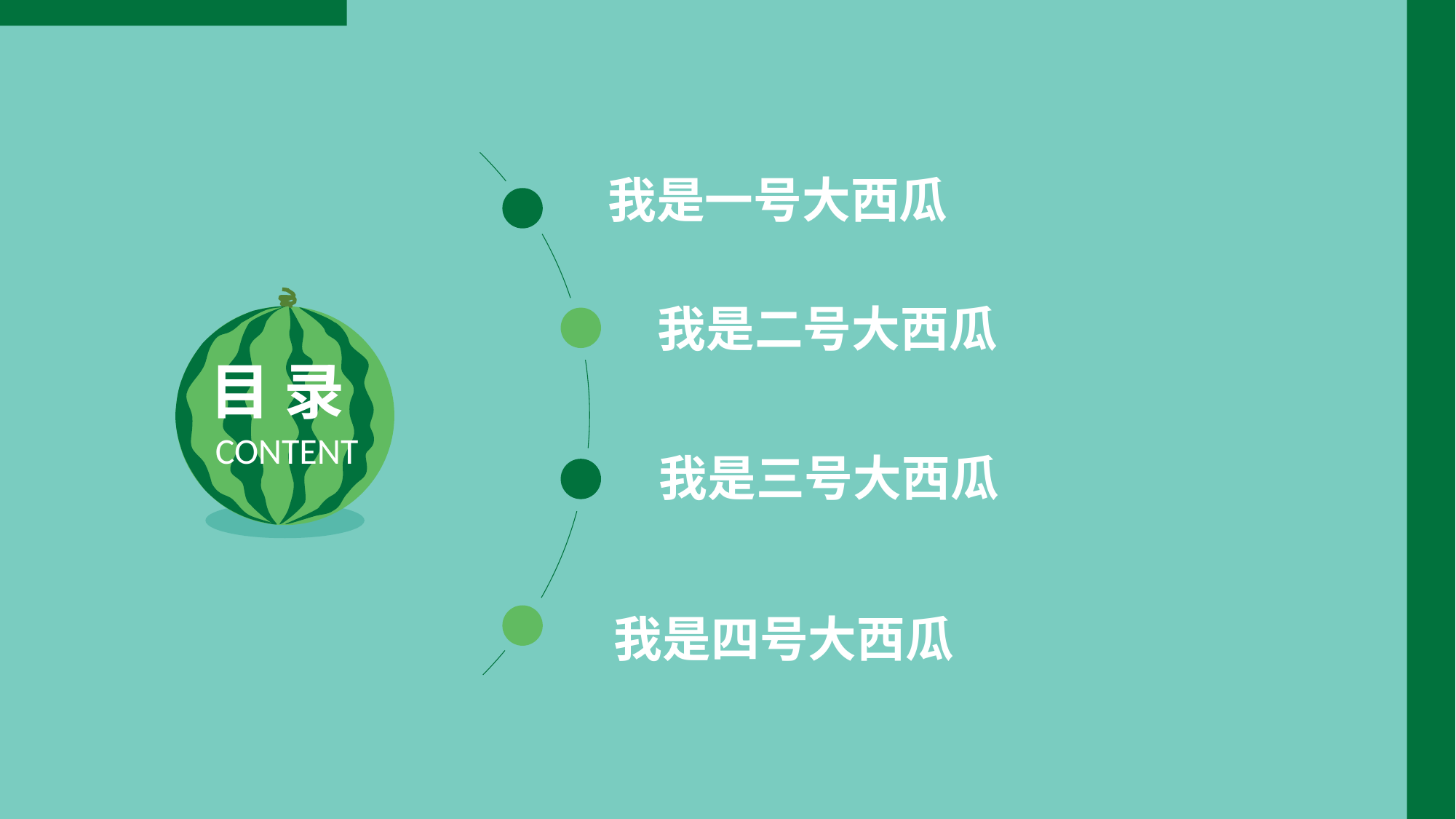

我是一号大西瓜

我是二号大西瓜
目 录
CONTENT
我是三号大西瓜

我是四号大西瓜